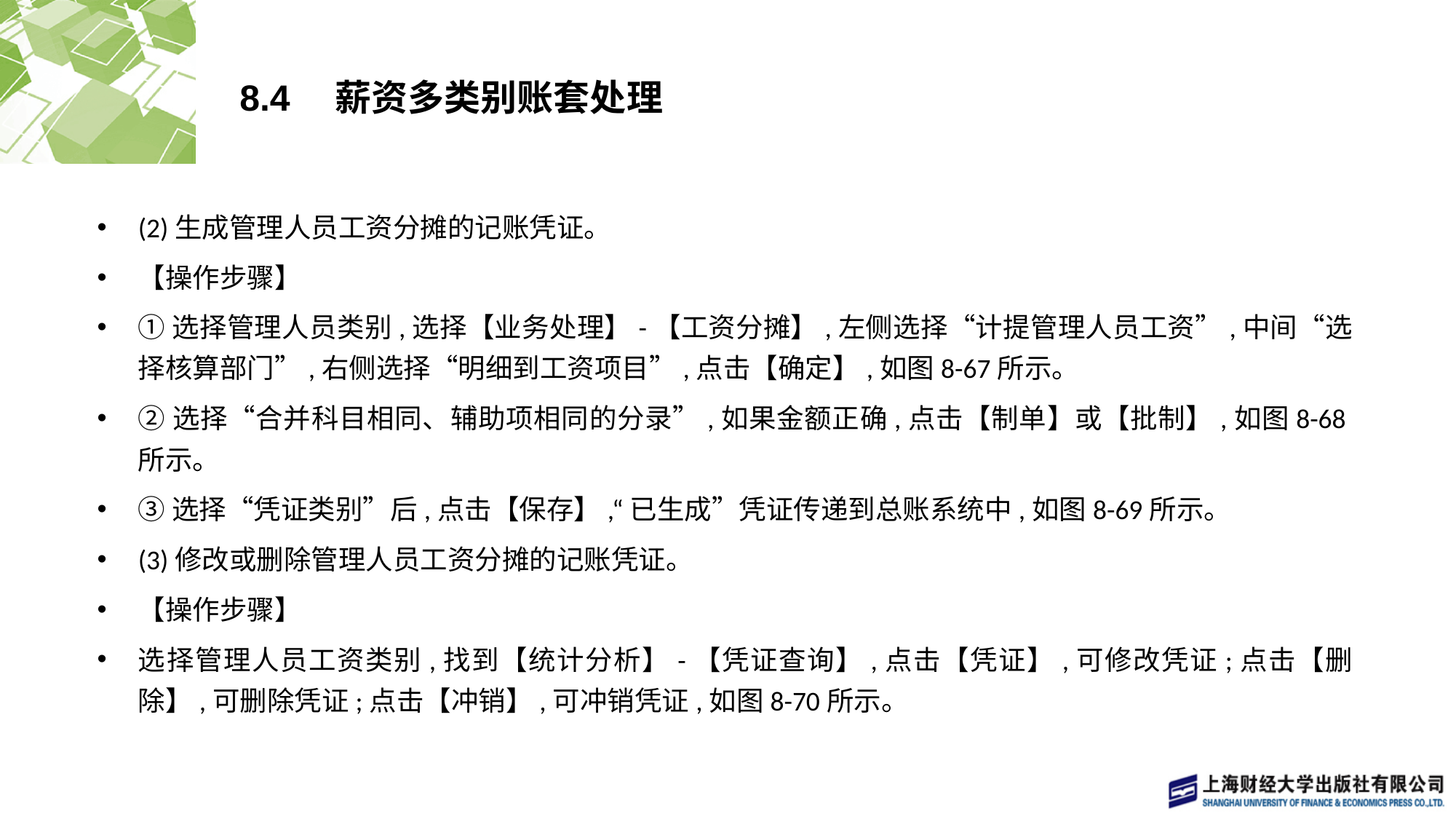

# 8.4　薪资多类别账套处理
(2)生成管理人员工资分摊的记账凭证。
【操作步骤】
①选择管理人员类别,选择【业务处理】-【工资分摊】,左侧选择“计提管理人员工资”,中间“选择核算部门”,右侧选择“明细到工资项目”,点击【确定】,如图8-67所示。
②选择“合并科目相同、辅助项相同的分录”,如果金额正确,点击【制单】或【批制】,如图8-68所示。
③选择“凭证类别”后,点击【保存】,“已生成”凭证传递到总账系统中,如图8-69所示。
(3)修改或删除管理人员工资分摊的记账凭证。
【操作步骤】
选择管理人员工资类别,找到【统计分析】-【凭证查询】,点击【凭证】,可修改凭证;点击【删除】,可删除凭证;点击【冲销】,可冲销凭证,如图8-70所示。